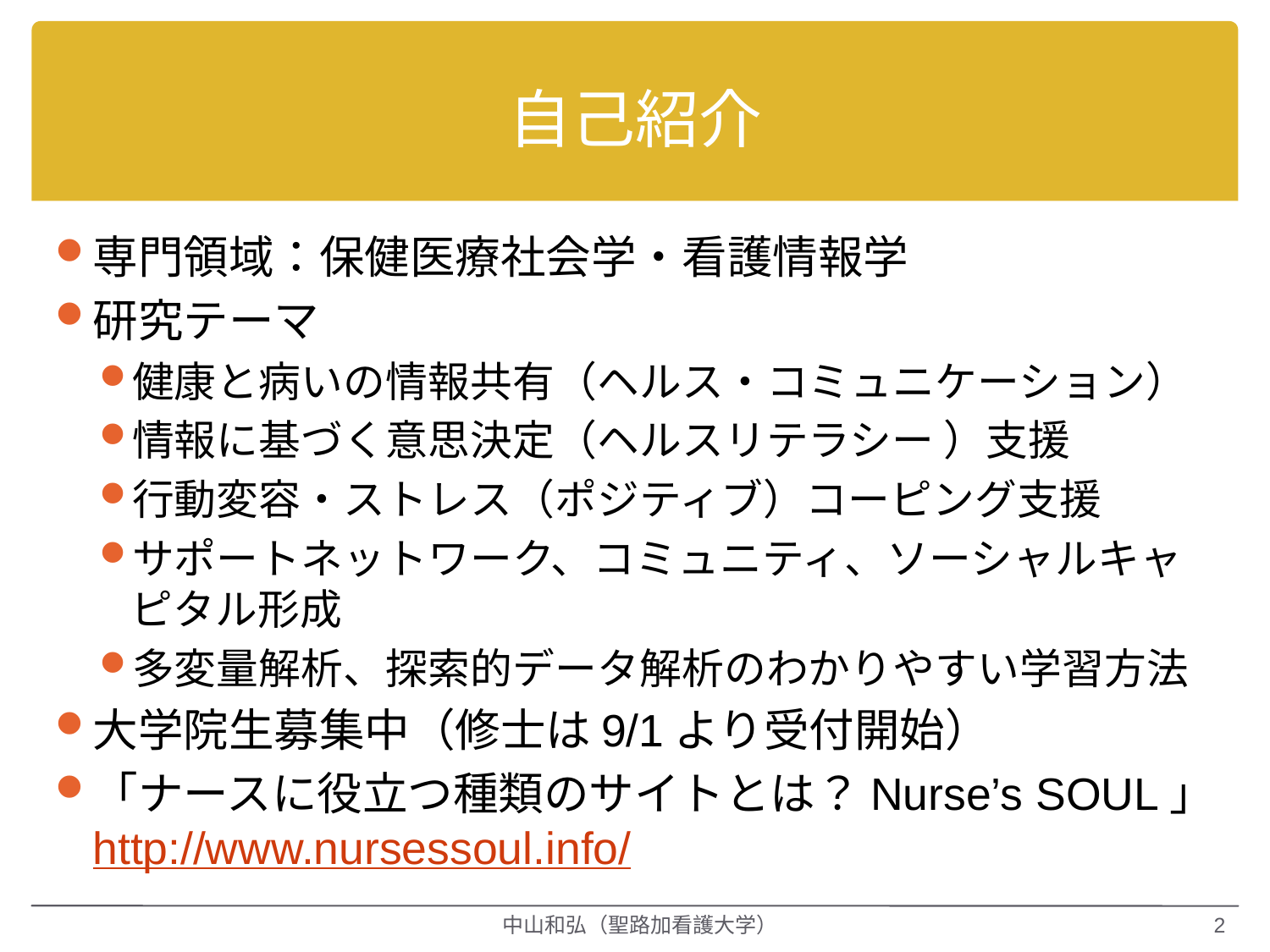

# 自己紹介
専門領域：保健医療社会学・看護情報学
研究テーマ
健康と病いの情報共有（ヘルス・コミュニケーション）
情報に基づく意思決定（ヘルスリテラシー ）支援
行動変容・ストレス（ポジティブ）コーピング支援
サポートネットワーク、コミュニティ、ソーシャルキャピタル形成
多変量解析、探索的データ解析のわかりやすい学習方法
大学院生募集中（修士は9/1より受付開始）
「ナースに役立つ種類のサイトとは？Nurse’s SOUL」http://www.nursessoul.info/

中山和弘（聖路加看護大学）
2